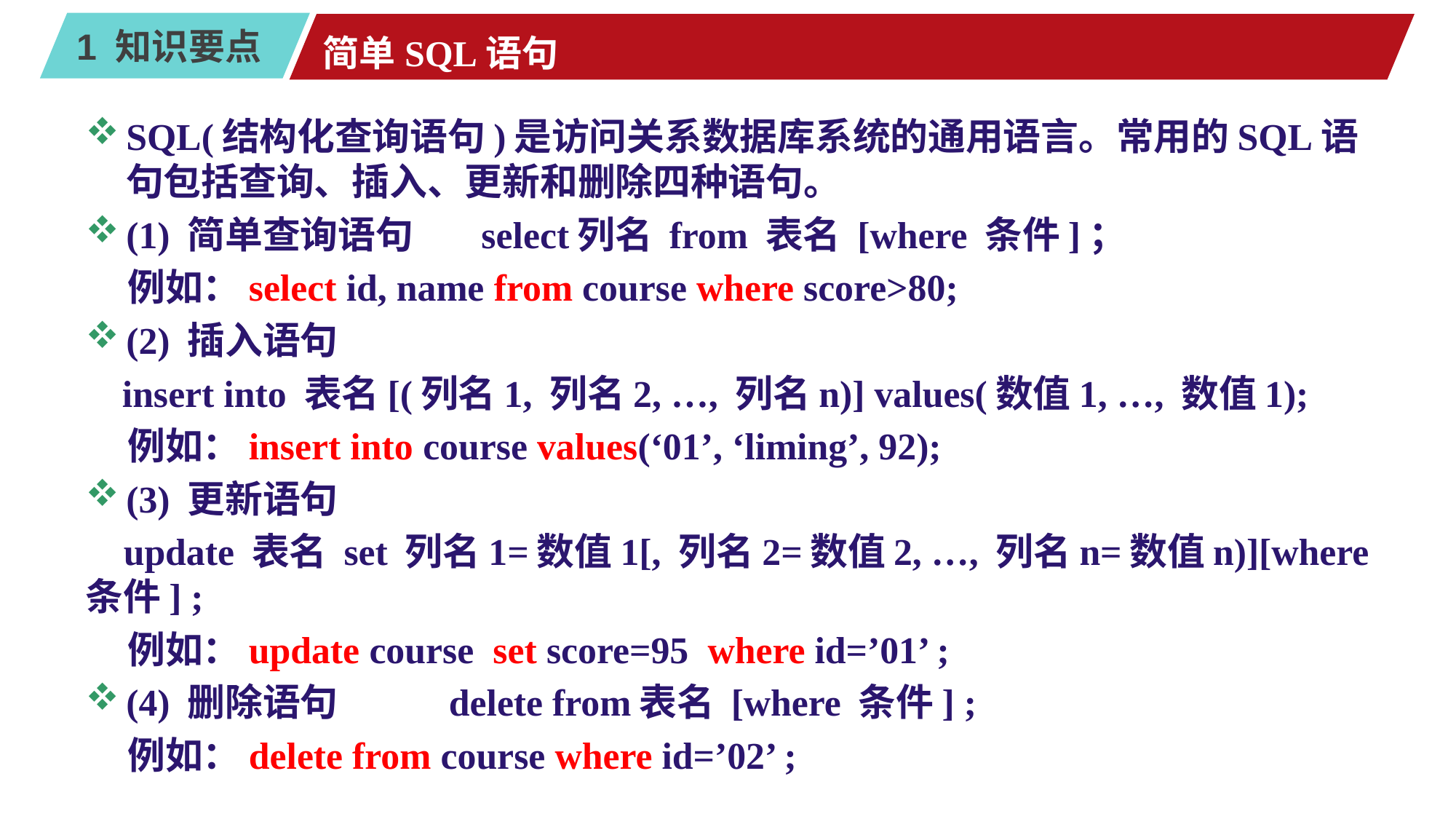

# 简单SQL语句
SQL(结构化查询语句)是访问关系数据库系统的通用语言。常用的SQL语句包括查询、插入、更新和删除四种语句。
(1) 简单查询语句       select列名 from 表名 [where 条件]；
    例如：select id, name from course where score>80;
(2) 插入语句
    insert into 表名[(列名1, 列名2, …, 列名n)] values(数值1, …, 数值1);
    例如：insert into course values(‘01’, ‘liming’, 92);
(3) 更新语句
    update 表名 set 列名1=数值1[, 列名2=数值2, …, 列名n=数值n)][where 条件] ;
    例如：update course  set score=95  where id=’01’ ;
(4) 删除语句            delete from表名 [where 条件] ;
    例如：delete from course where id=’02’ ;